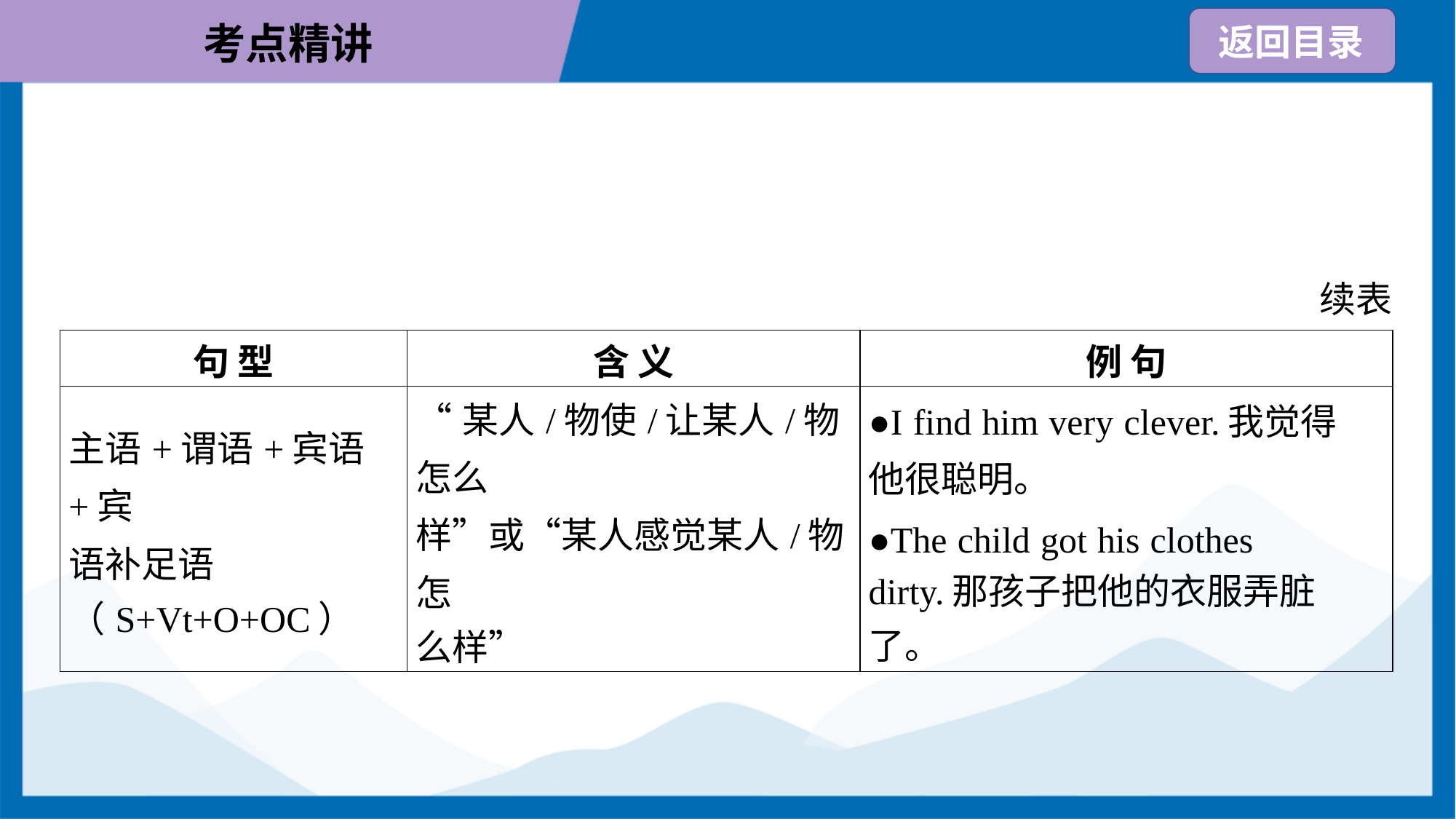

续表
| 句 型 | 含 义 | 例 句 |
| --- | --- | --- |
| 主语+谓语+宾语+宾 语补足语 （S+Vt+O+OC） | “某人/物使/让某人/物怎么 样”或“某人感觉某人/物怎 么样” | ●I find him very clever.我觉得 他很聪明。 ●The child got his clothes dirty.那孩子把他的衣服弄脏了。 |